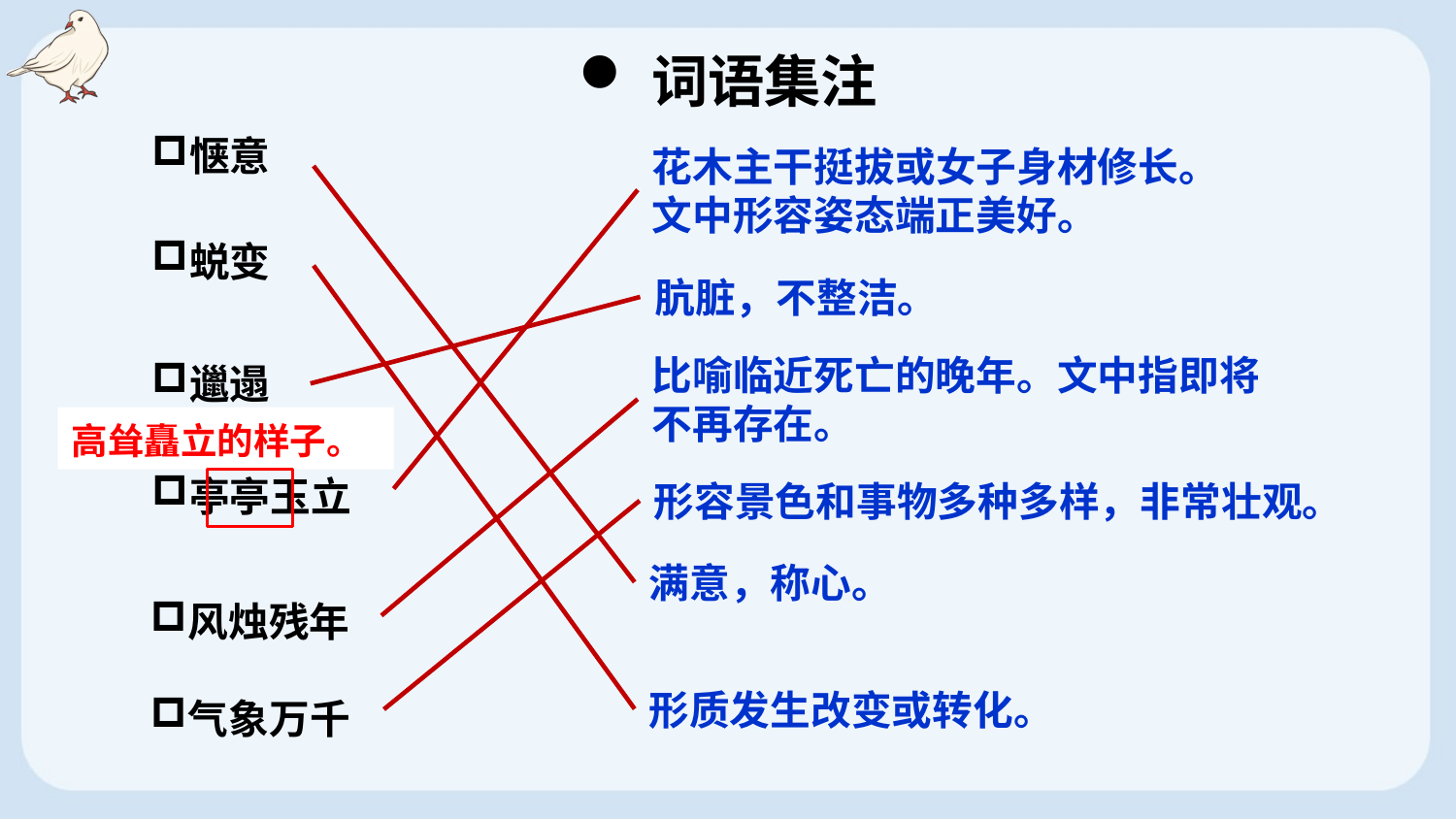

词语集注
惬意
花木主干挺拔或女子身材修长。文中形容姿态端正美好。
蜕变
肮脏，不整洁。
比喻临近死亡的晚年。文中指即将不再存在。
邋遢
高耸矗立的样子。
亭亭玉立

形容景色和事物多种多样，非常壮观。
满意，称心。
风烛残年
形质发生改变或转化。
气象万千